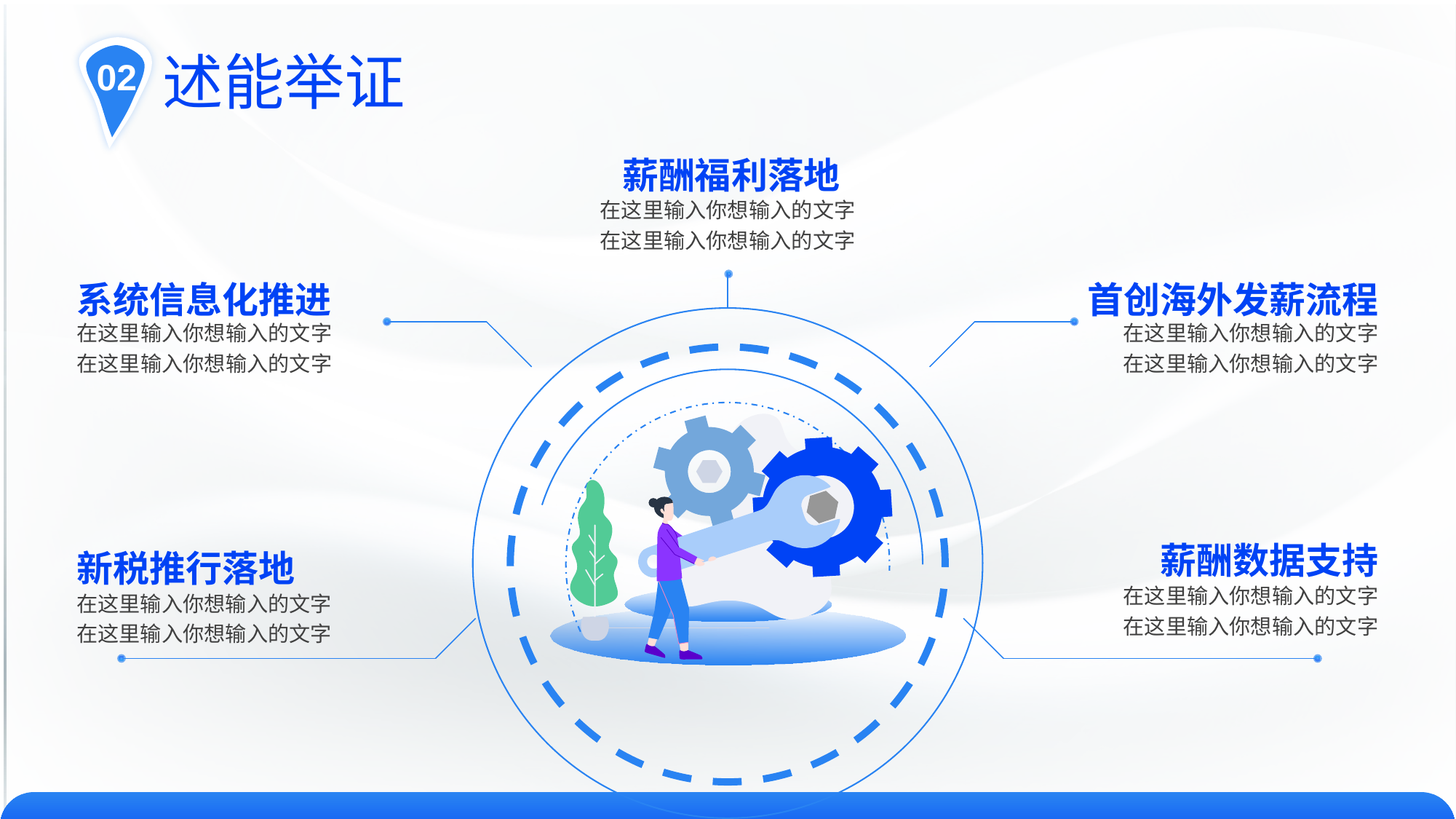

02
述能举证
薪酬福利落地
在这里输入你想输入的文字
在这里输入你想输入的文字
系统信息化推进
首创海外发薪流程

在这里输入你想输入的文字
在这里输入你想输入的文字
在这里输入你想输入的文字
在这里输入你想输入的文字

薪酬数据支持
新税推行落地
在这里输入你想输入的文字
在这里输入你想输入的文字
在这里输入你想输入的文字
在这里输入你想输入的文字